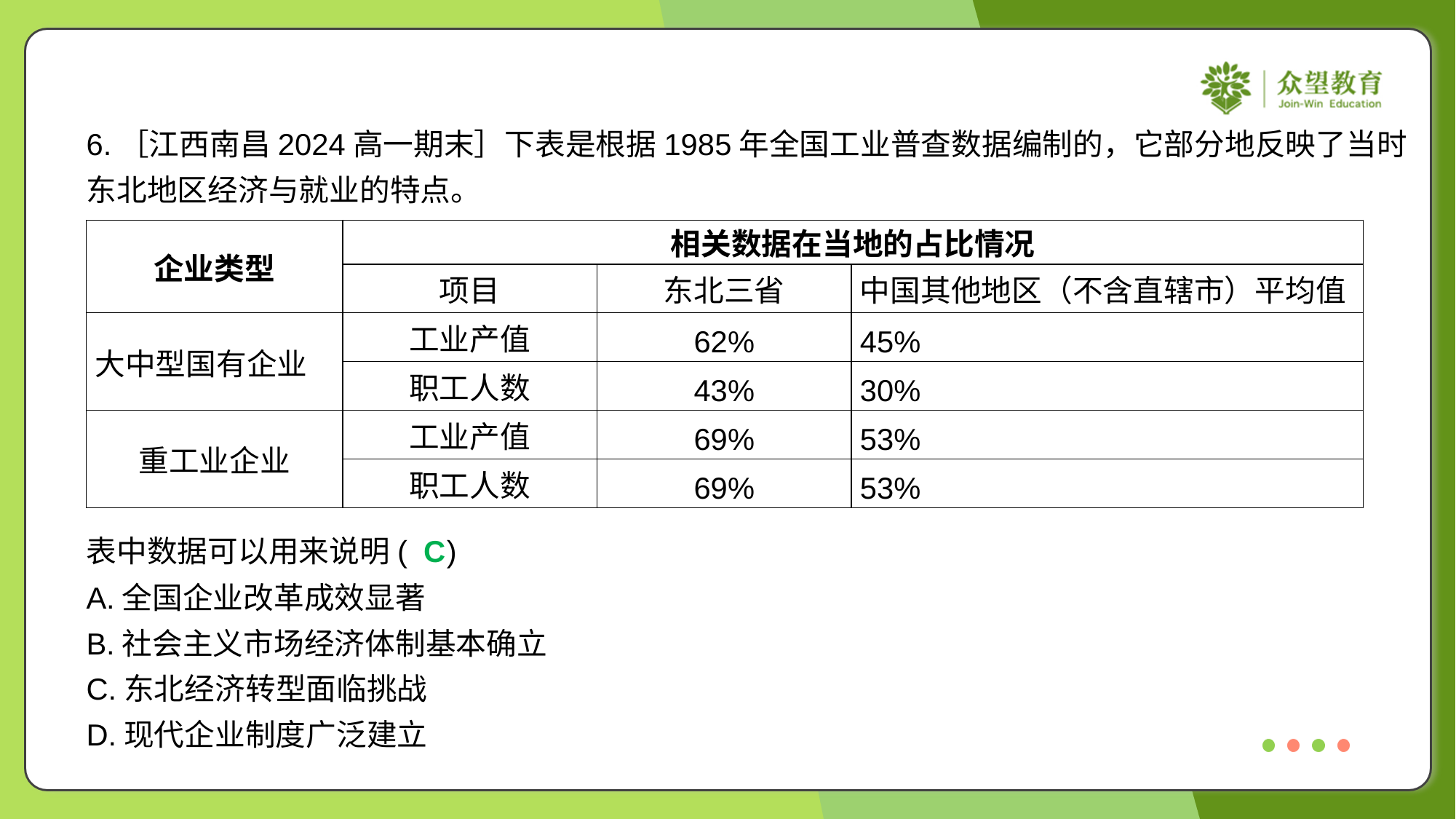

6.［江西南昌2024高一期末］下表是根据1985年全国工业普查数据编制的，它部分地反映了当时
东北地区经济与就业的特点。
| 企业类型 | 相关数据在当地的占比情况 |  |  |
| --- | --- | --- | --- |
|  | 项目 | 东北三省 | 中国其他地区（不含直辖市）平均值 |
| 大中型国有企业 | 工业产值 | 62% | 45% |
|  | 职工人数 | 43% | 30% |
| 重工业企业 | 工业产值 | 69% | 53% |
|  | 职工人数 | 69% | 53% |
C
表中数据可以用来说明(     )
A.全国企业改革成效显著
B.社会主义市场经济体制基本确立
C.东北经济转型面临挑战
D.现代企业制度广泛建立